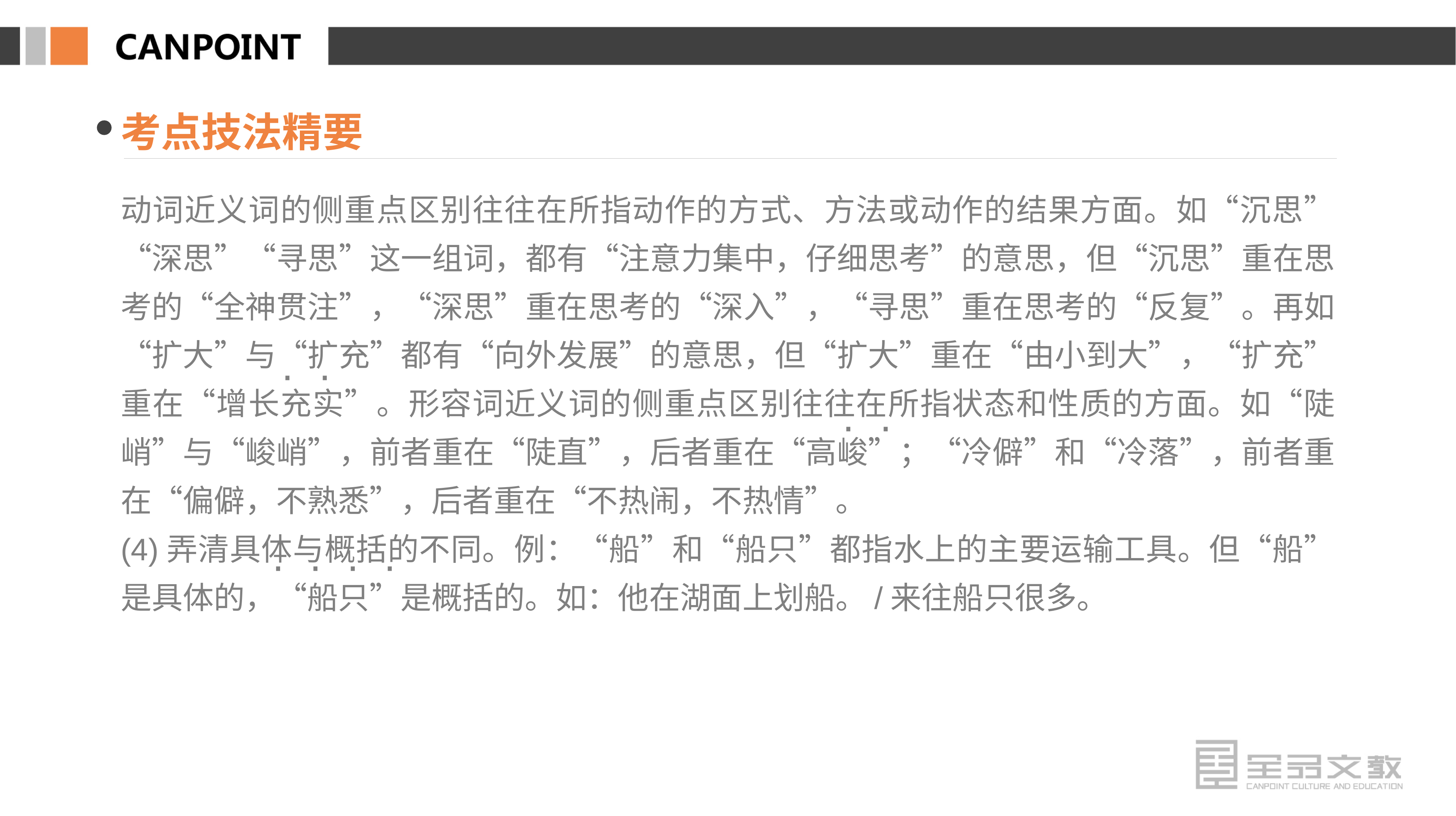

考点技法精要

动词近义词的侧重点区别往往在所指动作的方式、方法或动作的结果方面。如“沉思”“深思”“寻思”这一组词，都有“注意力集中，仔细思考”的意思，但“沉思”重在思考的“全神贯注”，“深思”重在思考的“深入”，“寻思”重在思考的“反复”。再如“扩大”与“扩充”都有“向外发展”的意思，但“扩大”重在“由小到大”，“扩充”重在“增长充实”。形容词近义词的侧重点区别往往在所指状态和性质的方面。如“陡峭”与“峻峭”，前者重在“陡直”，后者重在“高峻”；“冷僻”和“冷落”，前者重在“偏僻，不熟悉”，后者重在“不热闹，不热情”。
(4)弄清具体与概括的不同。例：“船”和“船只”都指水上的主要运输工具。但“船”是具体的，“船只”是概括的。如：他在湖面上划船。/来往船只很多。
·  ·
·  ·
·  ·  ·  ·